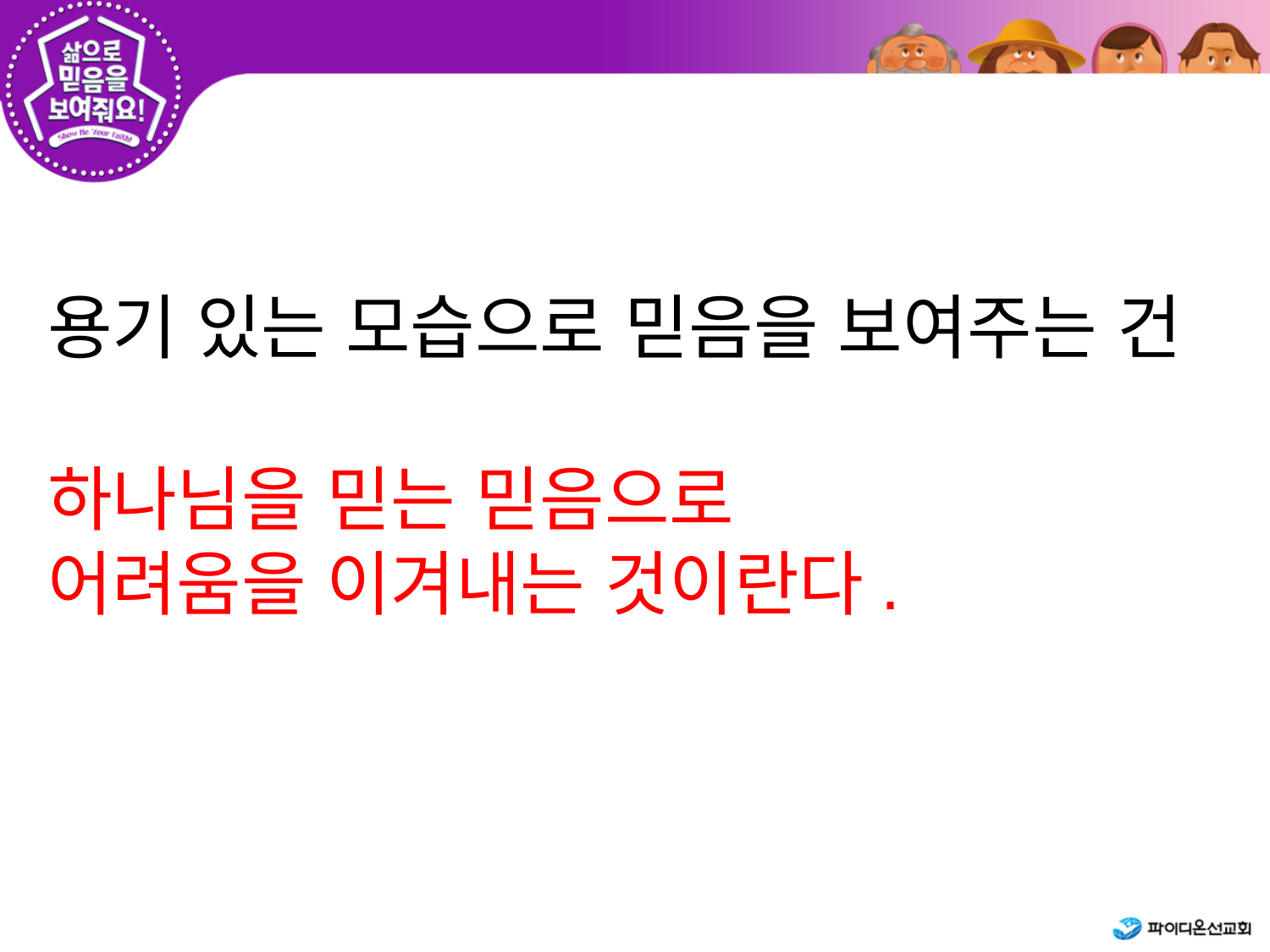

용기 있는 모습으로 믿음을 보여주는 건
하나님을 믿는 믿음으로
어려움을 이겨내는 것이란다.